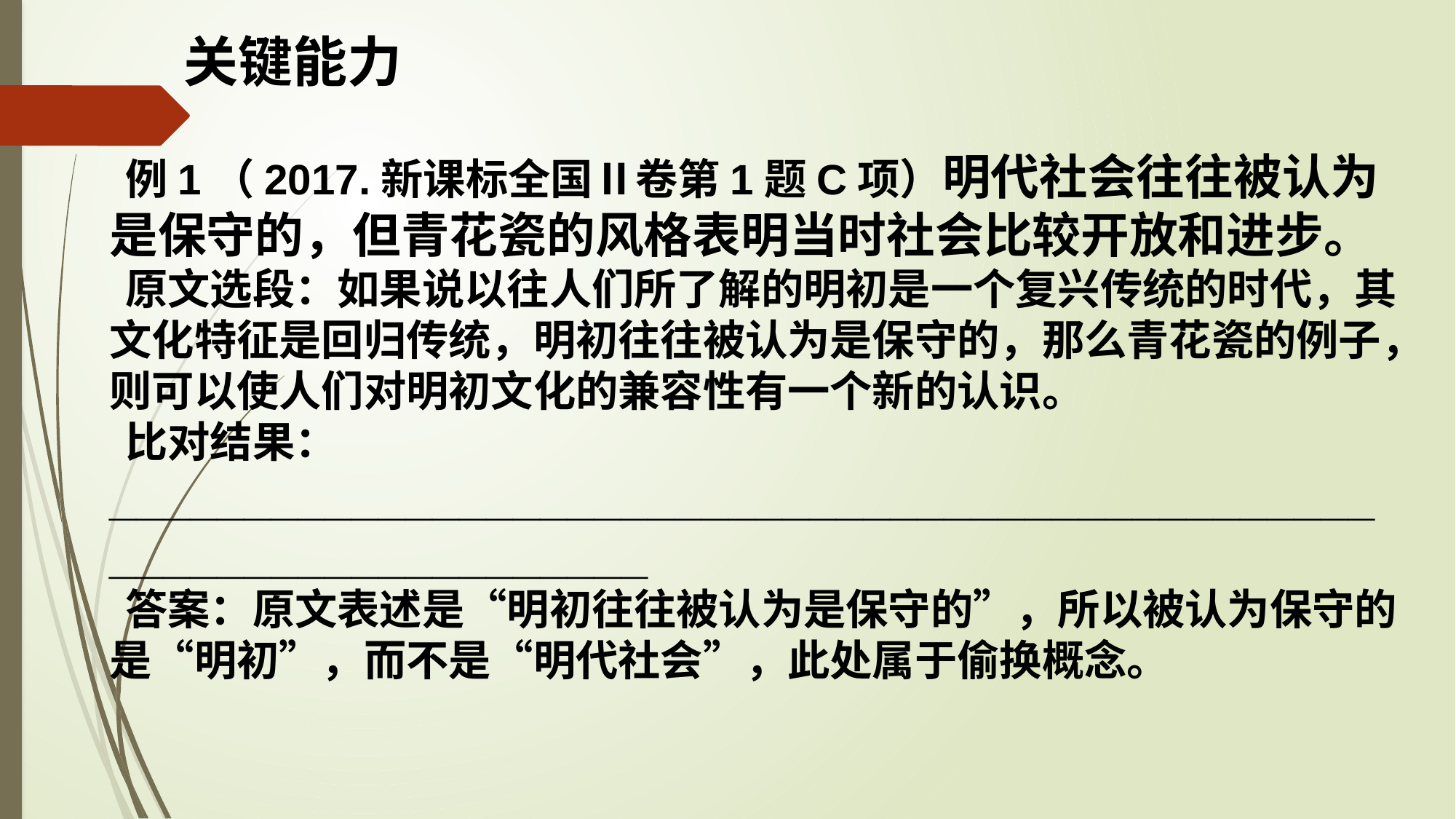

关键能力
例1（2017.新课标全国Ⅱ卷第1题C项）明代社会往往被认为是保守的，但青花瓷的风格表明当时社会比较开放和进步。
原文选段：如果说以往人们所了解的明初是一个复兴传统的时代，其文化特征是回归传统，明初往往被认为是保守的，那么青花瓷的例子，则可以使人们对明初文化的兼容性有一个新的认识。比对结果：___________________________________________________________________
答案：原文表述是“明初往往被认为是保守的”，所以被认为保守的是“明初”，而不是“明代社会”，此处属于偷换概念。